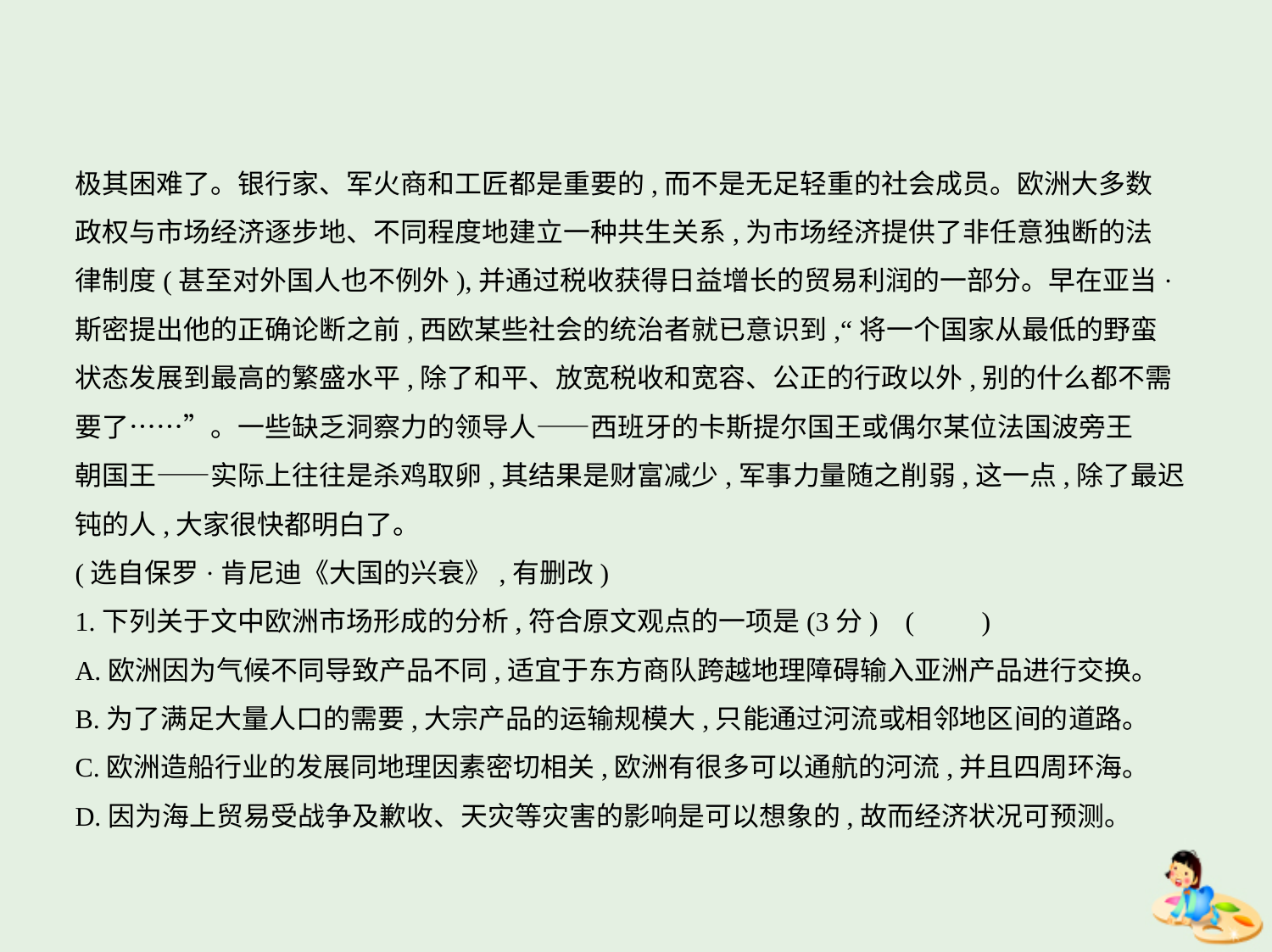

极其困难了。银行家、军火商和工匠都是重要的,而不是无足轻重的社会成员。欧洲大多数
政权与市场经济逐步地、不同程度地建立一种共生关系,为市场经济提供了非任意独断的法
律制度(甚至对外国人也不例外),并通过税收获得日益增长的贸易利润的一部分。早在亚当·
斯密提出他的正确论断之前,西欧某些社会的统治者就已意识到,“将一个国家从最低的野蛮
状态发展到最高的繁盛水平,除了和平、放宽税收和宽容、公正的行政以外,别的什么都不需
要了……”。一些缺乏洞察力的领导人——西班牙的卡斯提尔国王或偶尔某位法国波旁王
朝国王——实际上往往是杀鸡取卵,其结果是财富减少,军事力量随之削弱,这一点,除了最迟
钝的人,大家很快都明白了。
(选自保罗·肯尼迪《大国的兴衰》,有删改)
1.下列关于文中欧洲市场形成的分析,符合原文观点的一项是(3分) (　　)
A.欧洲因为气候不同导致产品不同,适宜于东方商队跨越地理障碍输入亚洲产品进行交换。
B.为了满足大量人口的需要,大宗产品的运输规模大,只能通过河流或相邻地区间的道路。
C.欧洲造船行业的发展同地理因素密切相关,欧洲有很多可以通航的河流,并且四周环海。
D.因为海上贸易受战争及歉收、天灾等灾害的影响是可以想象的,故而经济状况可预测。